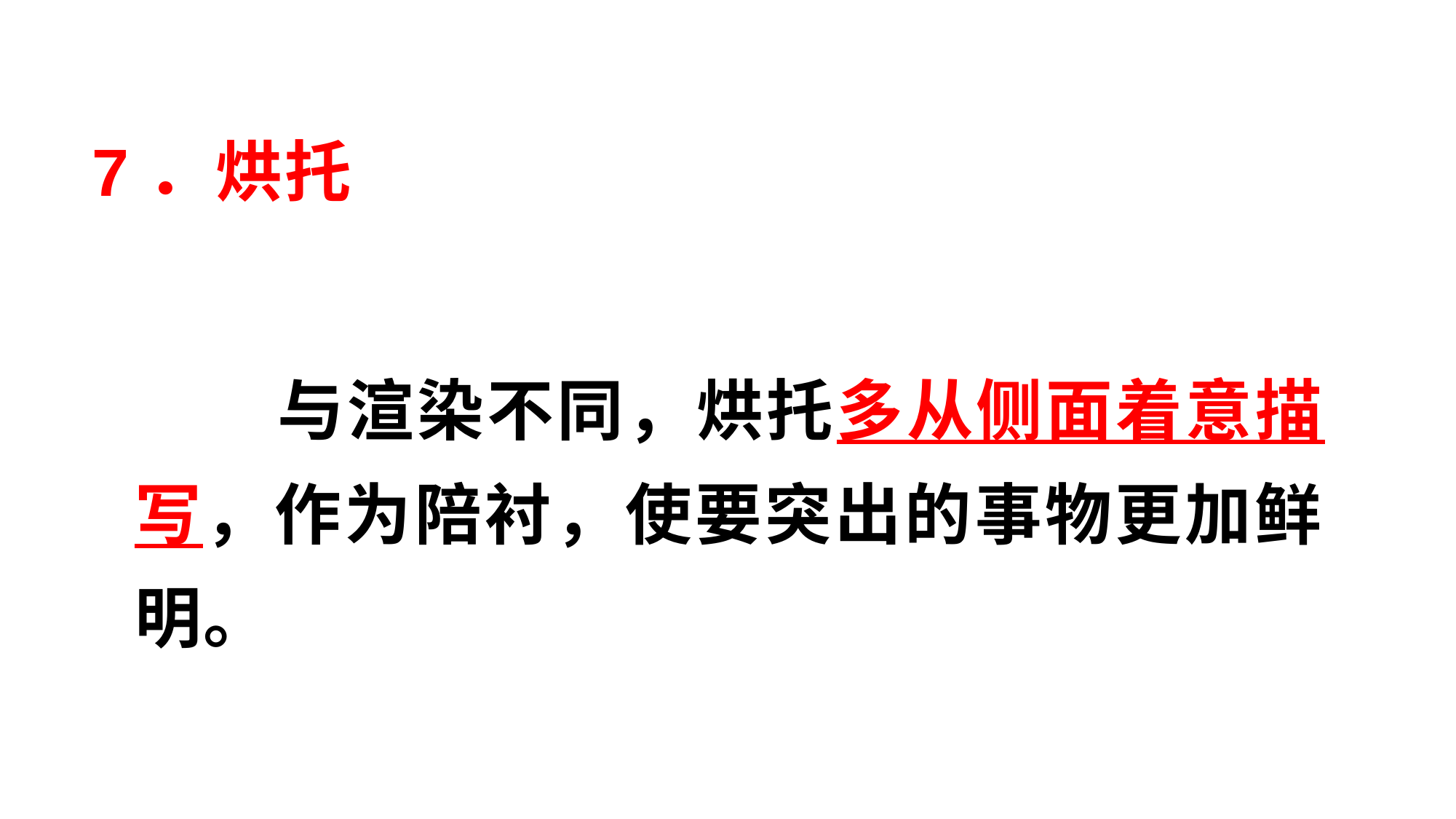

7．烘托

	       与渲染不同，烘托多从侧面着意描写，作为陪衬，使要突出的事物更加鲜明。